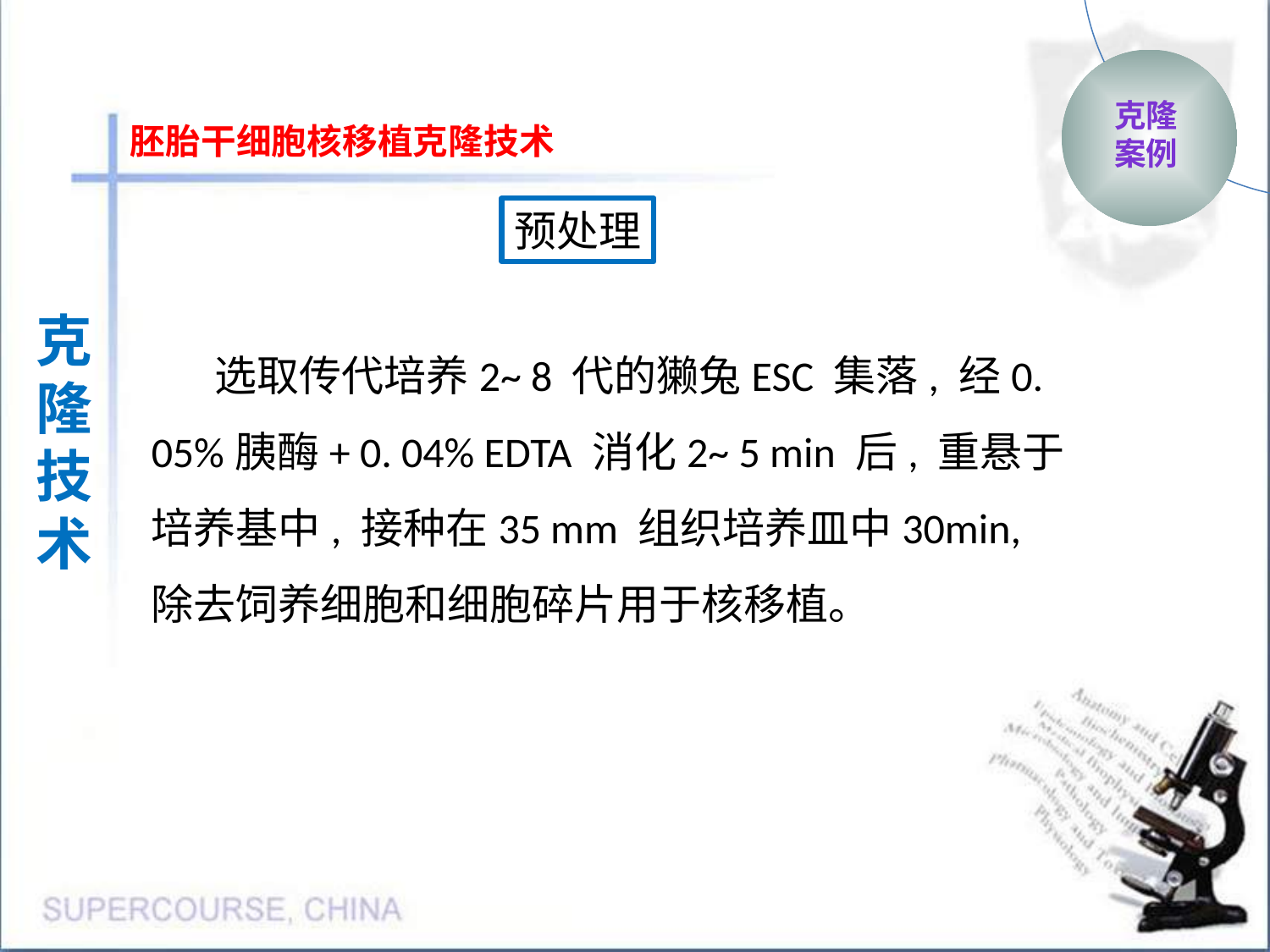

克隆
案例
胚胎干细胞核移植克隆技术
预处理
克隆
技术
选取传代培养2~ 8 代的獭兔ESC 集落, 经0. 05%胰酶+ 0. 04% EDTA 消化2~ 5 min 后, 重悬于培养基中, 接种在35 mm 组织培养皿中30min, 除去饲养细胞和细胞碎片用于核移植。